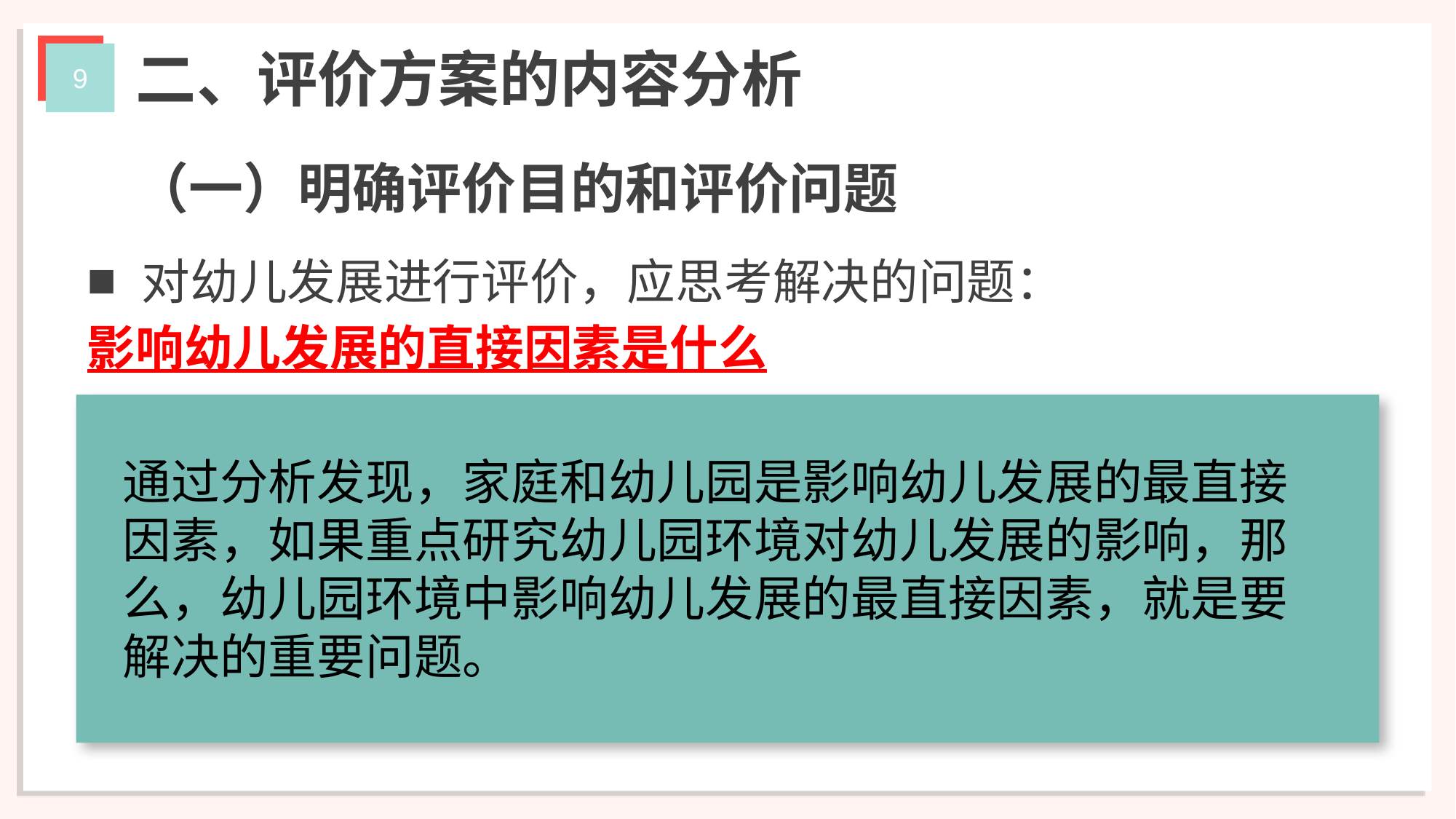

二、评价方案的内容分析
（一）明确评价目的和评价问题
对幼儿发展进行评价，应思考解决的问题：
影响幼儿发展的直接因素是什么

通过分析发现，家庭和幼儿园是影响幼儿发展的最直接因素，如果重点研究幼儿园环境对幼儿发展的影响，那么，幼儿园环境中影响幼儿发展的最直接因素，就是要解决的重要问题。